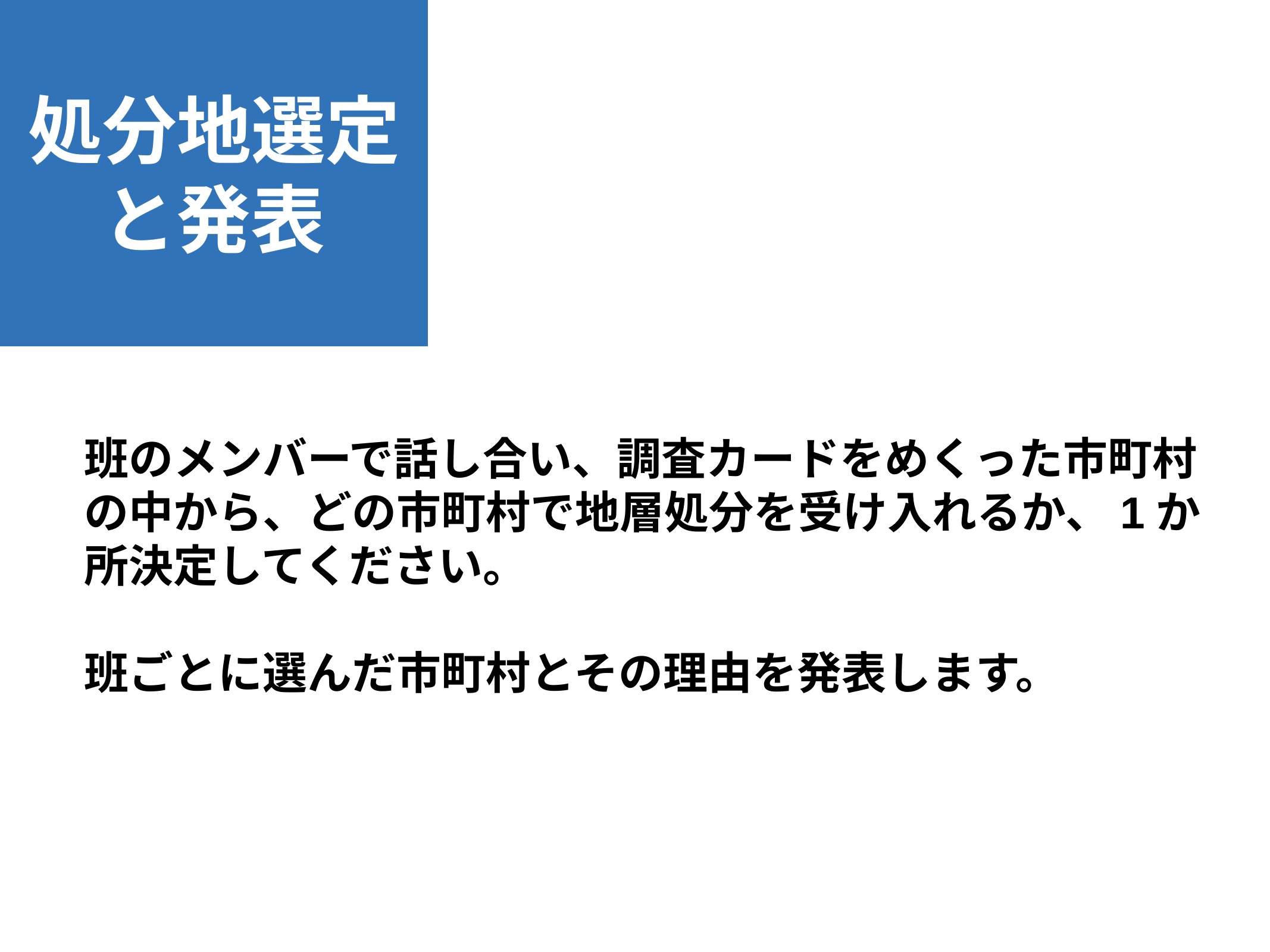

# 処分地選定 と発表
班のメンバーで話し合い、調査カードをめくった市町村の中から、どの市町村で地層処分を受け入れるか、1か所決定してください。

班ごとに選んだ市町村とその理由を発表します。